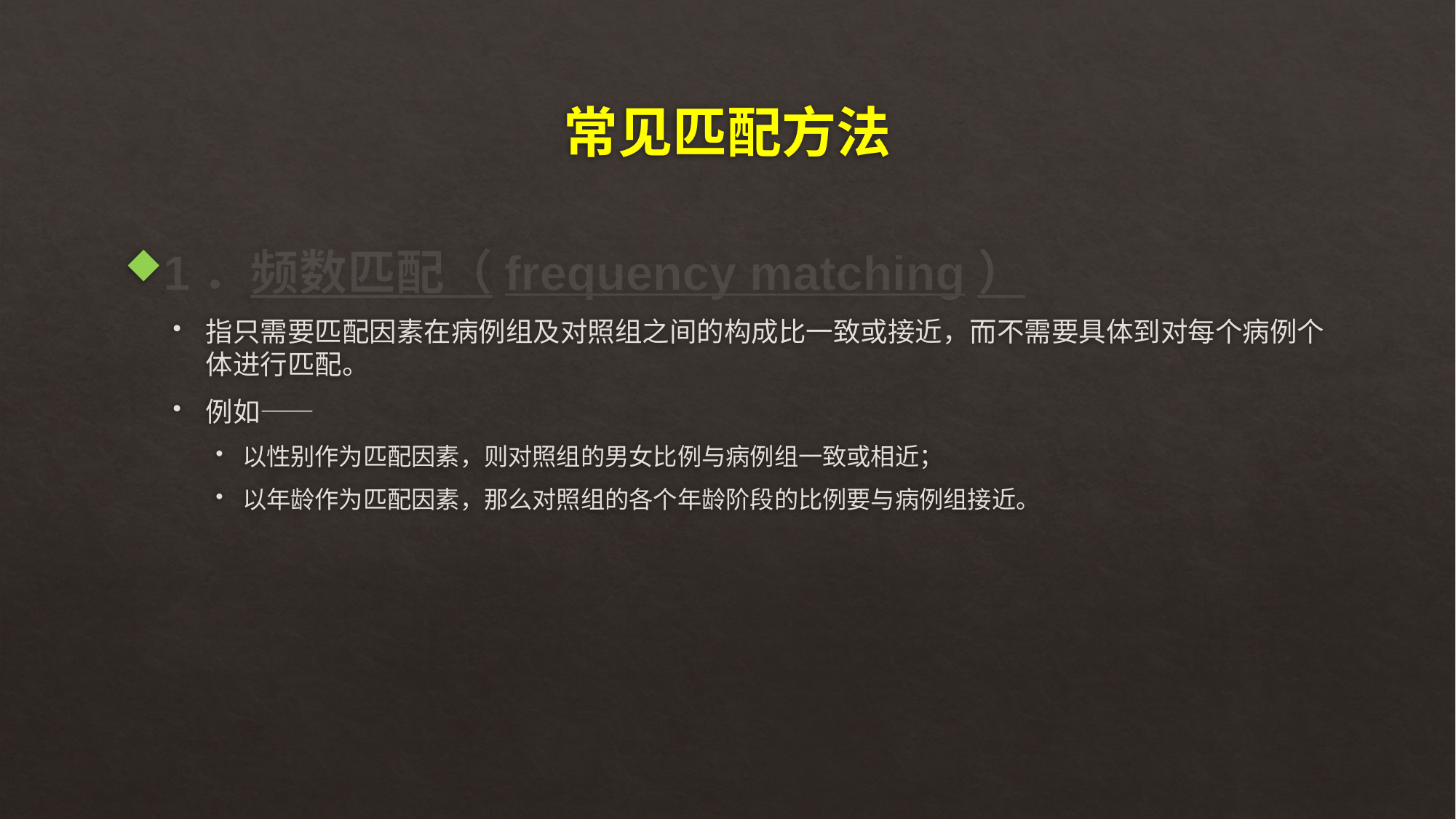

# 常见匹配方法
1．频数匹配（frequency matching）
指只需要匹配因素在病例组及对照组之间的构成比一致或接近，而不需要具体到对每个病例个体进行匹配。
例如——
以性别作为匹配因素，则对照组的男女比例与病例组一致或相近；
以年龄作为匹配因素，那么对照组的各个年龄阶段的比例要与病例组接近。